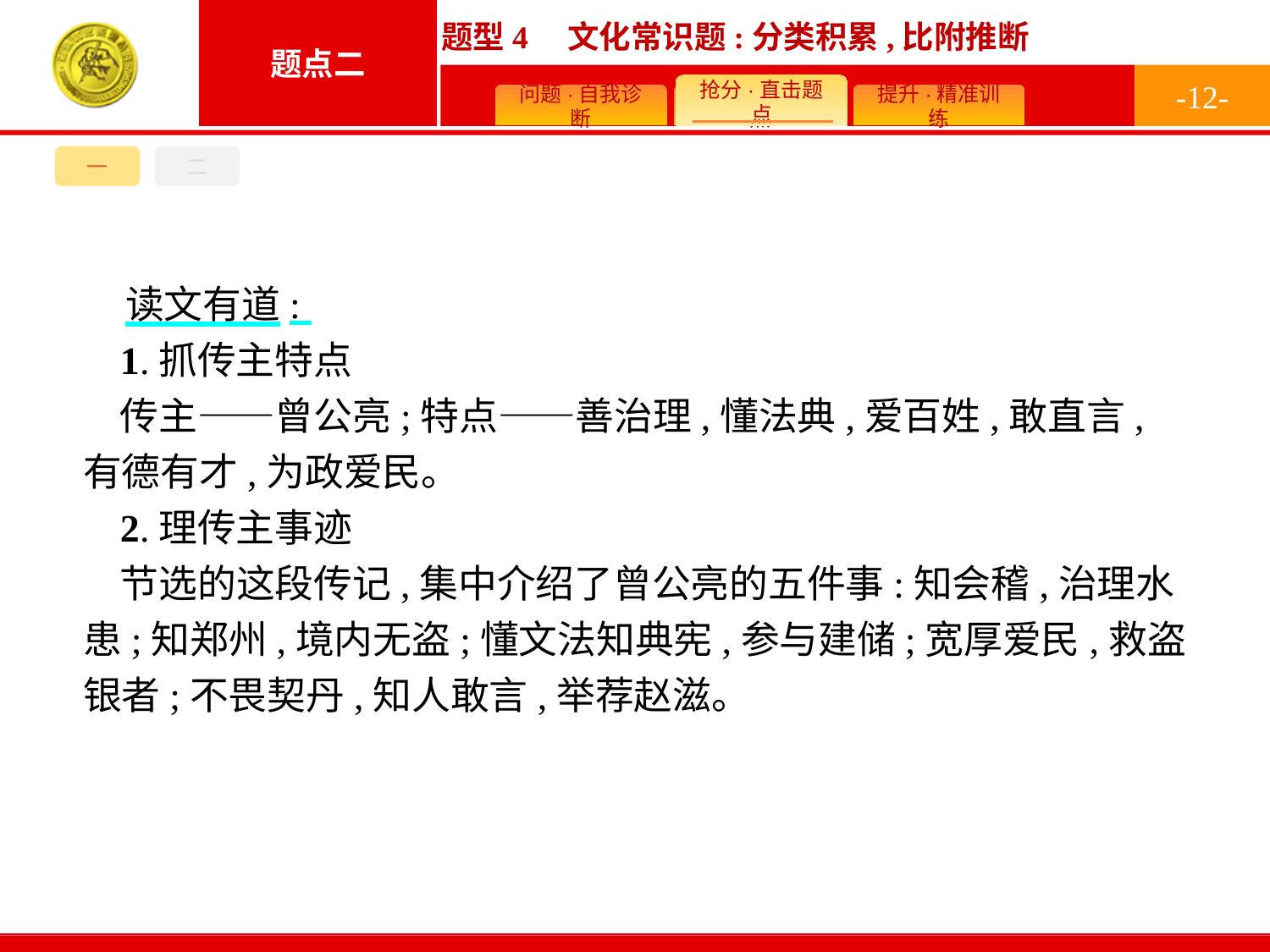

-12-
一
二
读文有道:
1.抓传主特点
传主——曾公亮;特点——善治理,懂法典,爱百姓,敢直言,有德有才,为政爱民。
2.理传主事迹
节选的这段传记,集中介绍了曾公亮的五件事:知会稽,治理水患;知郑州,境内无盗;懂文法知典宪,参与建储;宽厚爱民,救盗银者;不畏契丹,知人敢言,举荐赵滋。